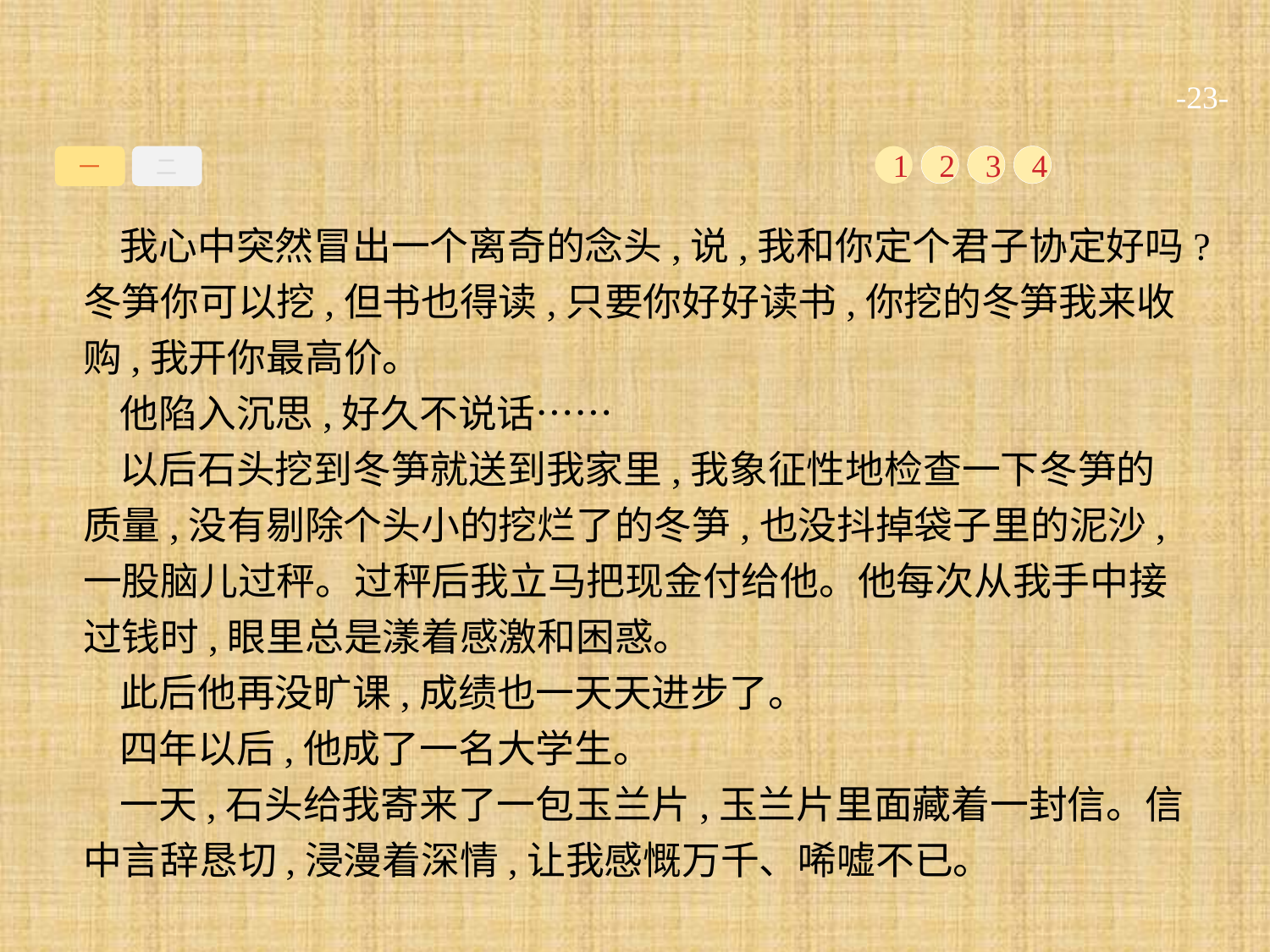

-23-
一
二
1
2
3
4
我心中突然冒出一个离奇的念头,说,我和你定个君子协定好吗?冬笋你可以挖,但书也得读,只要你好好读书,你挖的冬笋我来收购,我开你最高价。
他陷入沉思,好久不说话……
以后石头挖到冬笋就送到我家里,我象征性地检查一下冬笋的质量,没有剔除个头小的挖烂了的冬笋,也没抖掉袋子里的泥沙,一股脑儿过秤。过秤后我立马把现金付给他。他每次从我手中接过钱时,眼里总是漾着感激和困惑。
此后他再没旷课,成绩也一天天进步了。
四年以后,他成了一名大学生。
一天,石头给我寄来了一包玉兰片,玉兰片里面藏着一封信。信中言辞恳切,浸漫着深情,让我感慨万千、唏嘘不已。